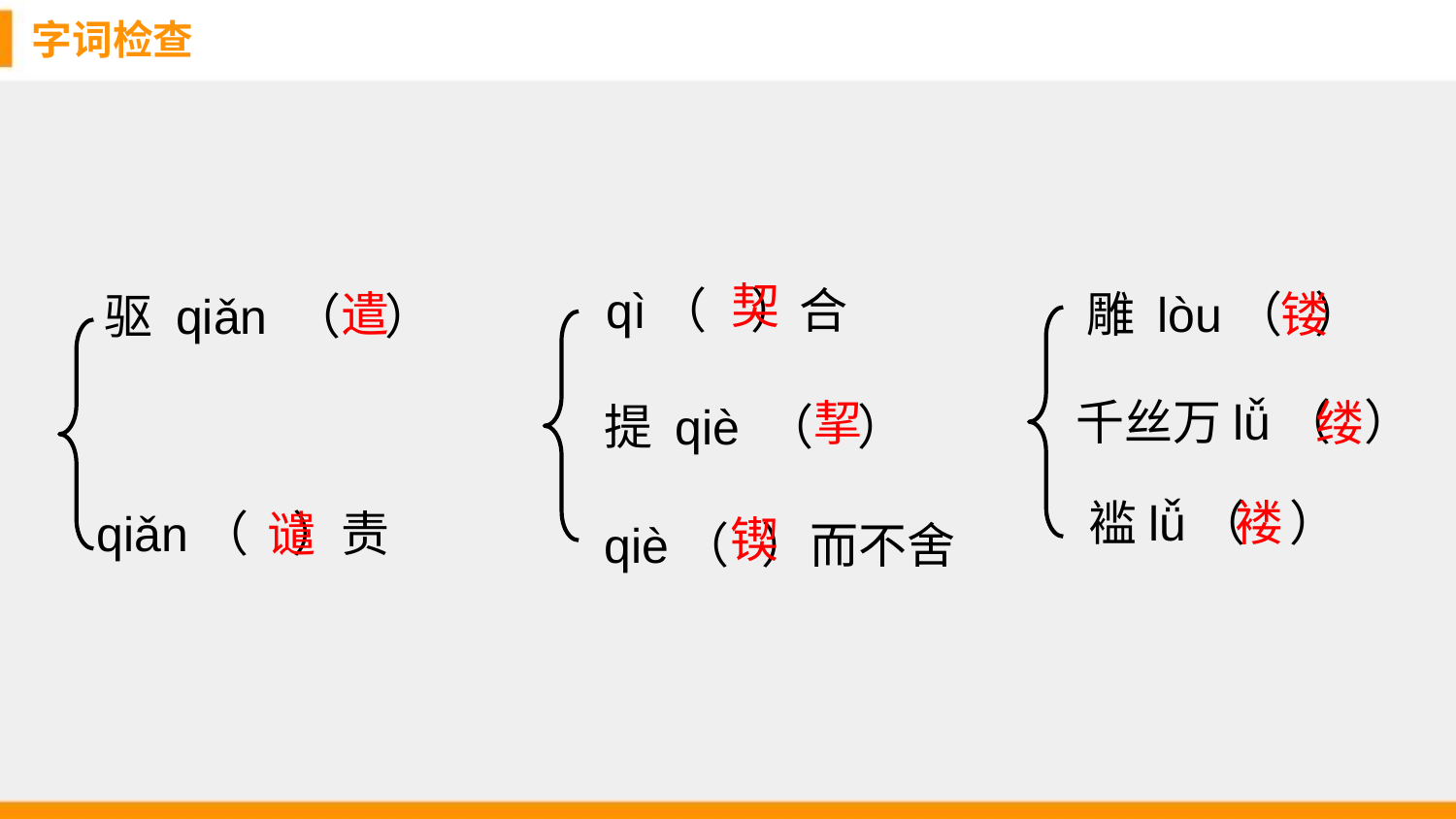

字词检查
契
 qì（    ）合
遣
雕 lòu（   ）
镂
驱 qiǎn （    ）

千丝万lǚ（   ）
挈
缕
提 qiè （    ）
褛
褴lǚ（    ）
 qiǎn（    ）责
谴
锲
qiè（   ）而不舍